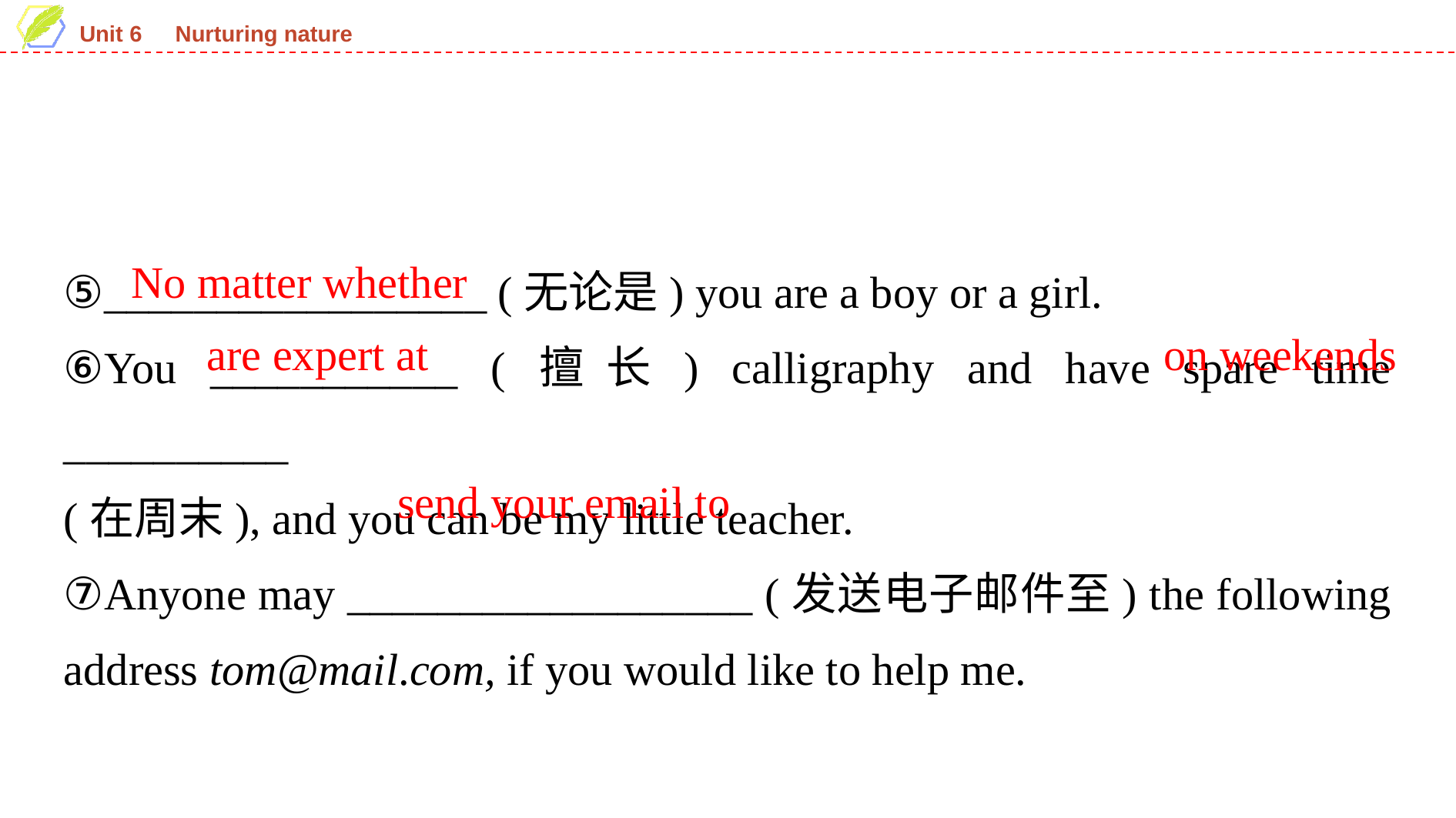

⑤_________________ (无论是) you are a boy or a girl.
⑥You ___________ (擅长) calligraphy and have spare time __________
(在周末), and you can be my little teacher.
⑦Anyone may __________________ (发送电子邮件至) the following address tom@mail.com, if you would like to help me.
No matter whether
are expert at
on weekends
send your email to